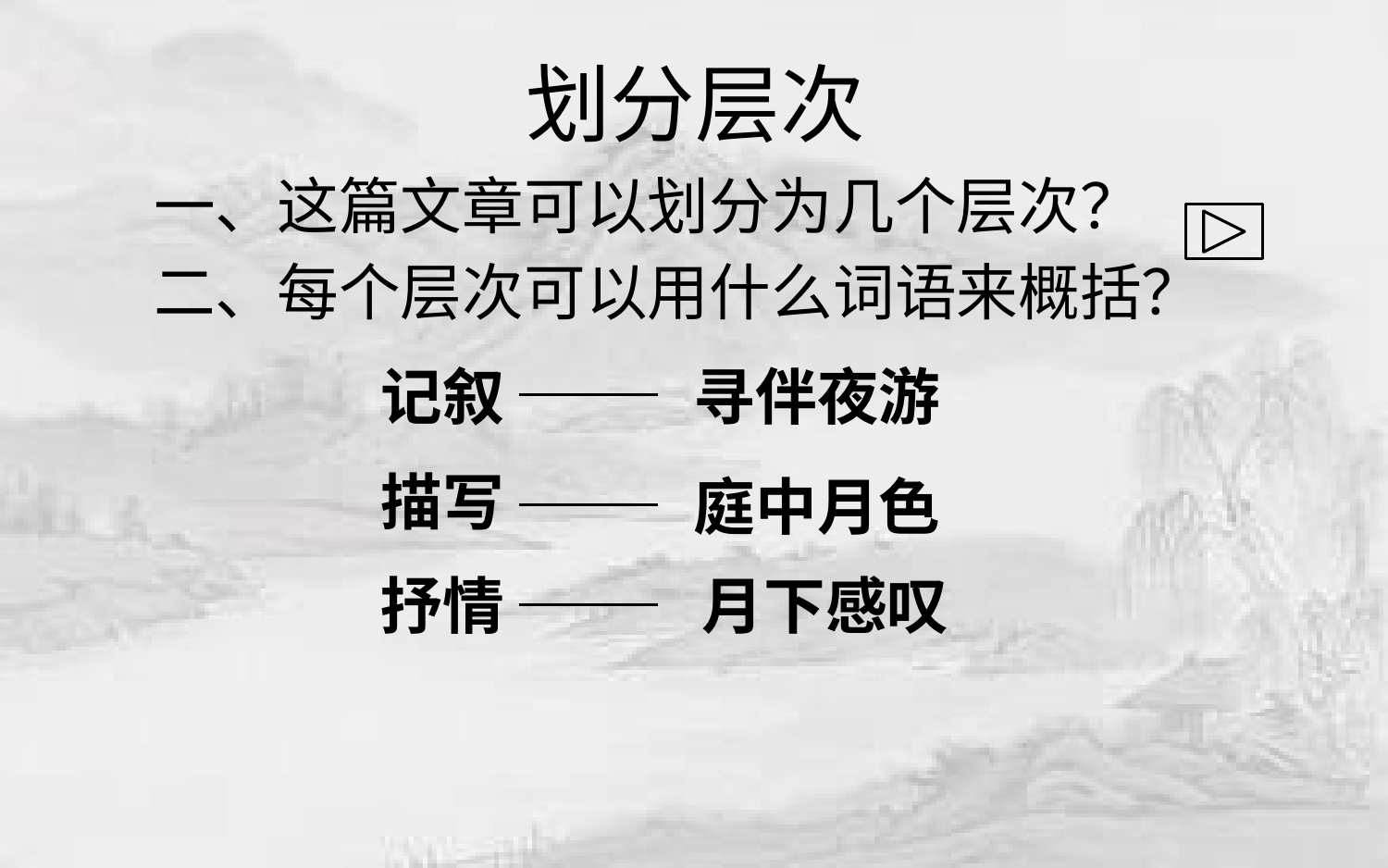

# 划分层次
    一、这篇文章可以划分为几个层次？
    二、每个层次可以用什么词语来概括？

寻伴夜游
记叙
描写
庭中月色
抒情
 月下感叹